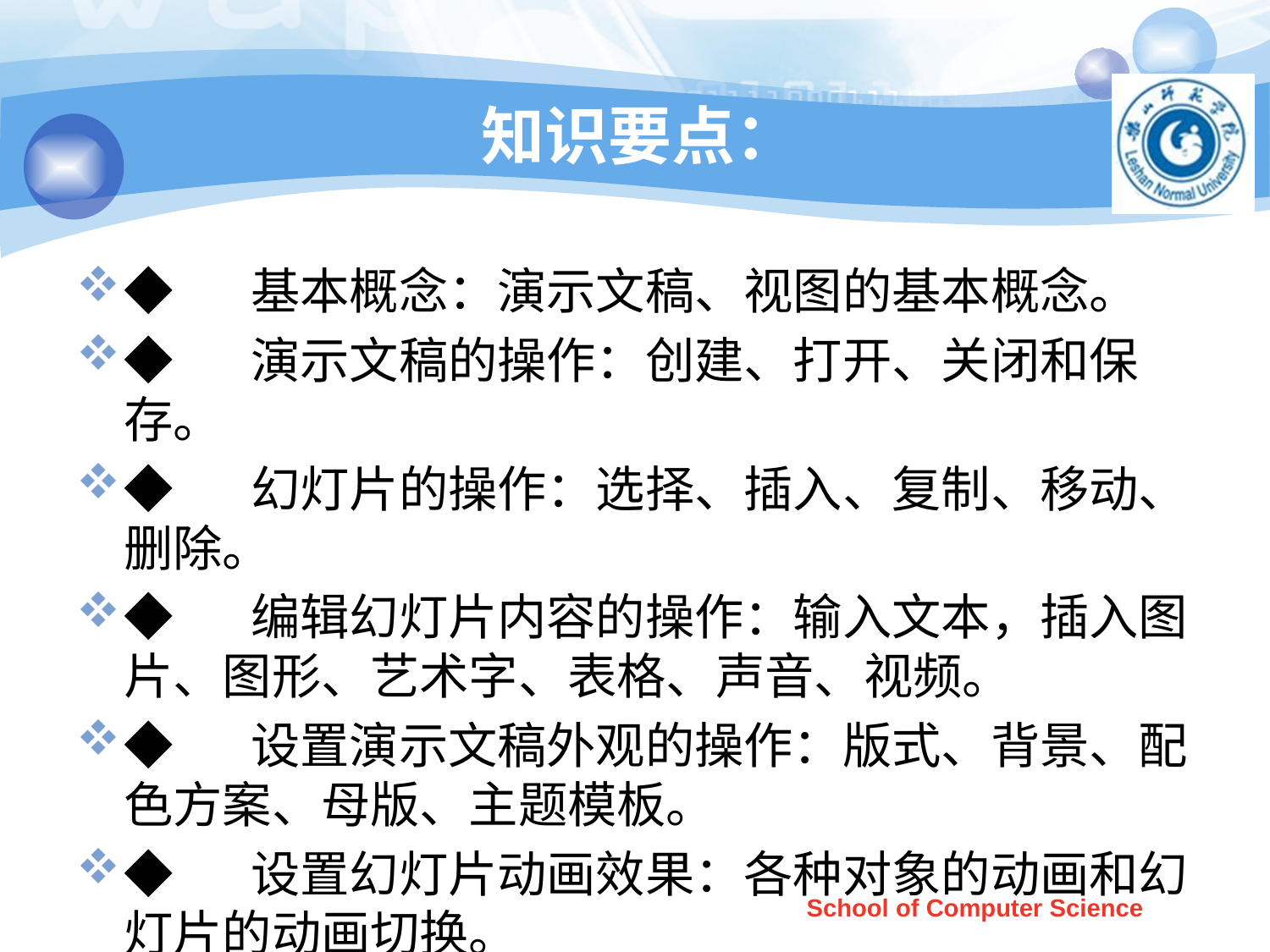

# 知识要点：
◆	基本概念：演示文稿、视图的基本概念。
◆	演示文稿的操作：创建、打开、关闭和保存。
◆	幻灯片的操作：选择、插入、复制、移动、删除。
◆	编辑幻灯片内容的操作：输入文本，插入图片、图形、艺术字、表格、声音、视频。
◆	设置演示文稿外观的操作：版式、背景、配色方案、母版、主题模板。
◆	设置幻灯片动画效果：各种对象的动画和幻灯片的动画切换。
◆	设置幻灯片的交互效果：超链接和动作交互。
◆	设置演示文稿的放映方式、打印、打包发布

School of Computer Science